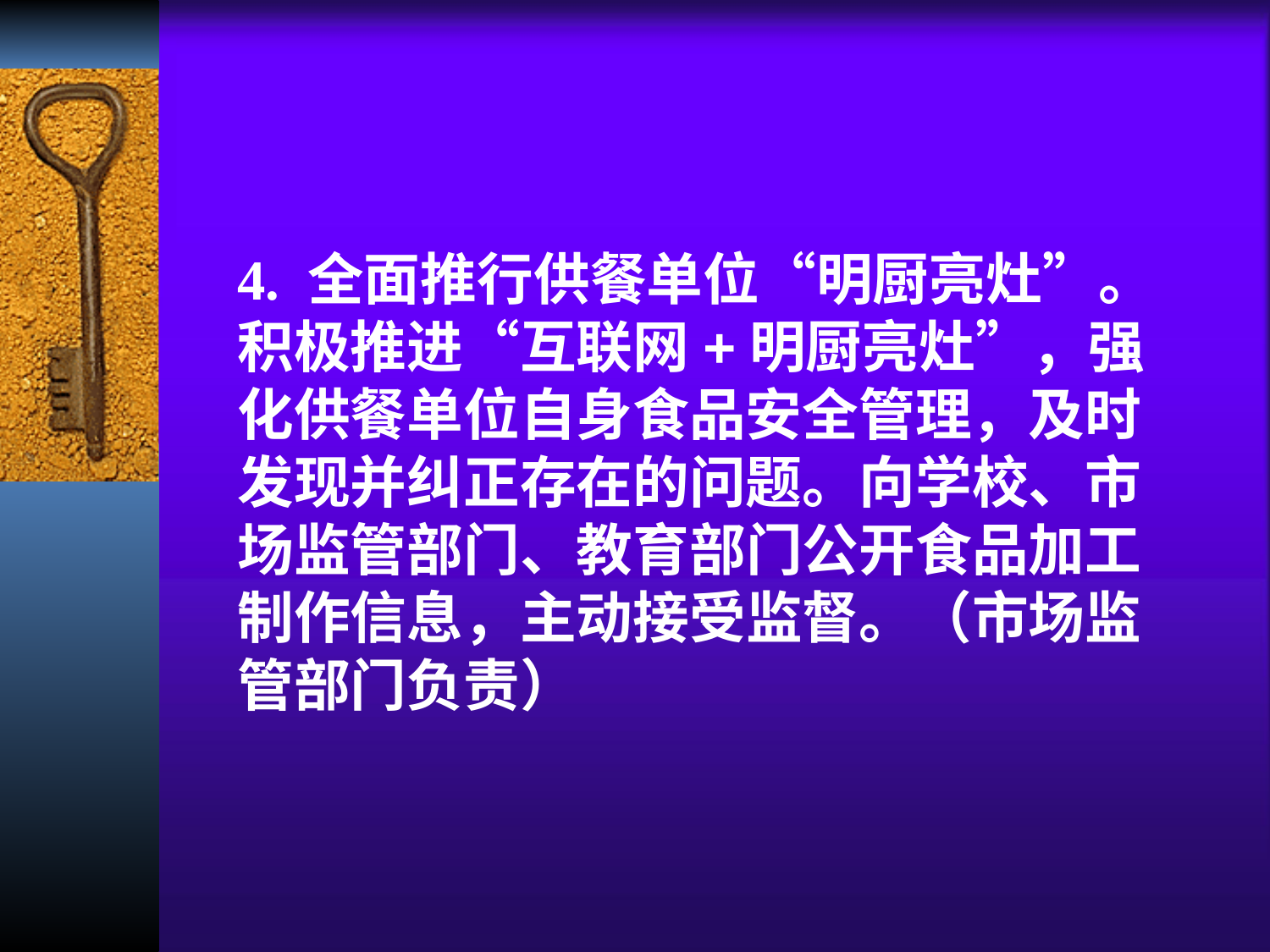

4. 全面推行供餐单位“明厨亮灶”。积极推进“互联网+明厨亮灶”，强化供餐单位自身食品安全管理，及时发现并纠正存在的问题。向学校、市场监管部门、教育部门公开食品加工制作信息，主动接受监督。（市场监管部门负责）